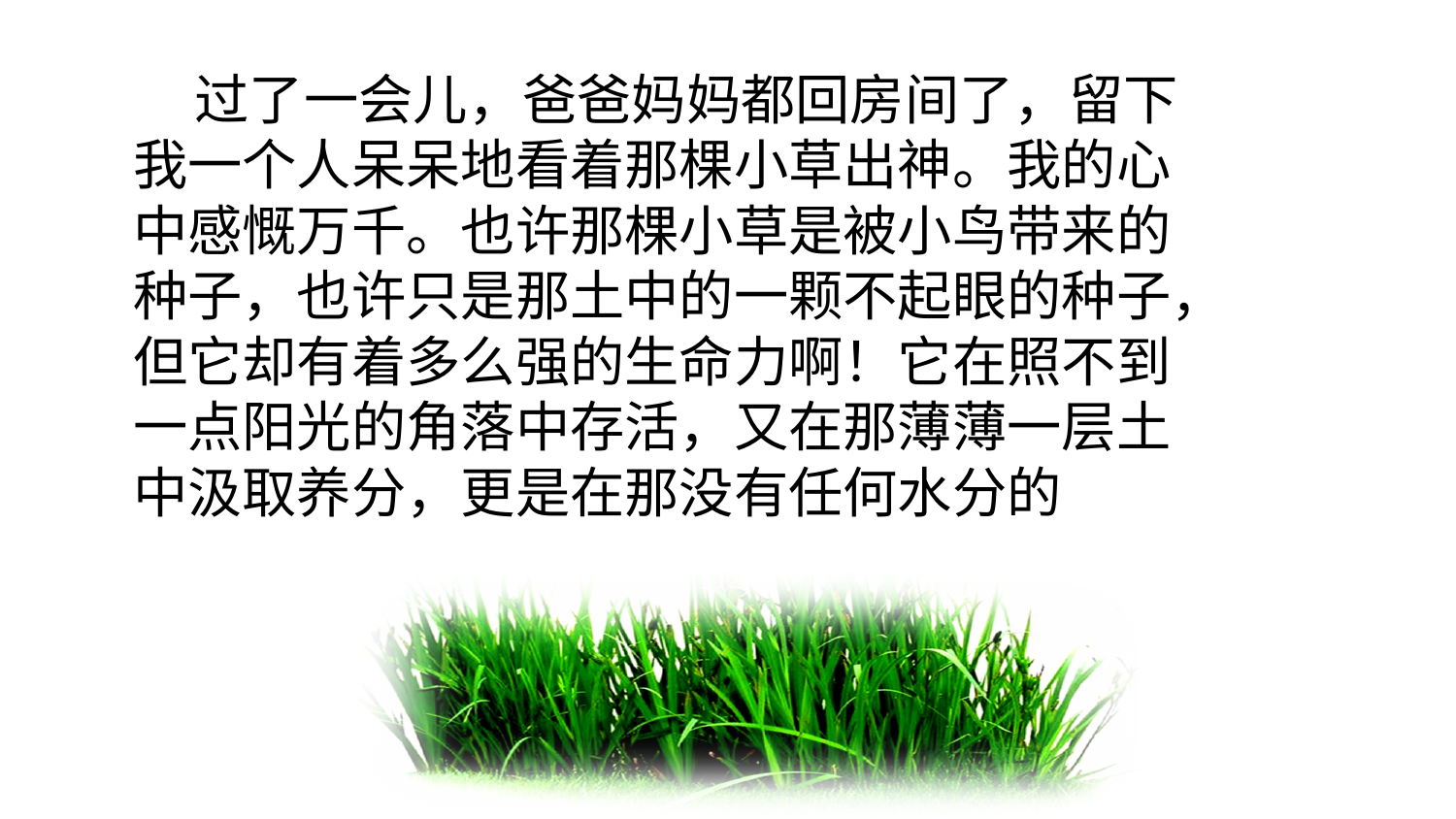

过了一会儿，爸爸妈妈都回房间了，留下我一个人呆呆地看着那棵小草出神。我的心中感慨万千。也许那棵小草是被小鸟带来的种子，也许只是那土中的一颗不起眼的种子，但它却有着多么强的生命力啊！它在照不到一点阳光的角落中存活，又在那薄薄一层土中汲取养分，更是在那没有任何水分的